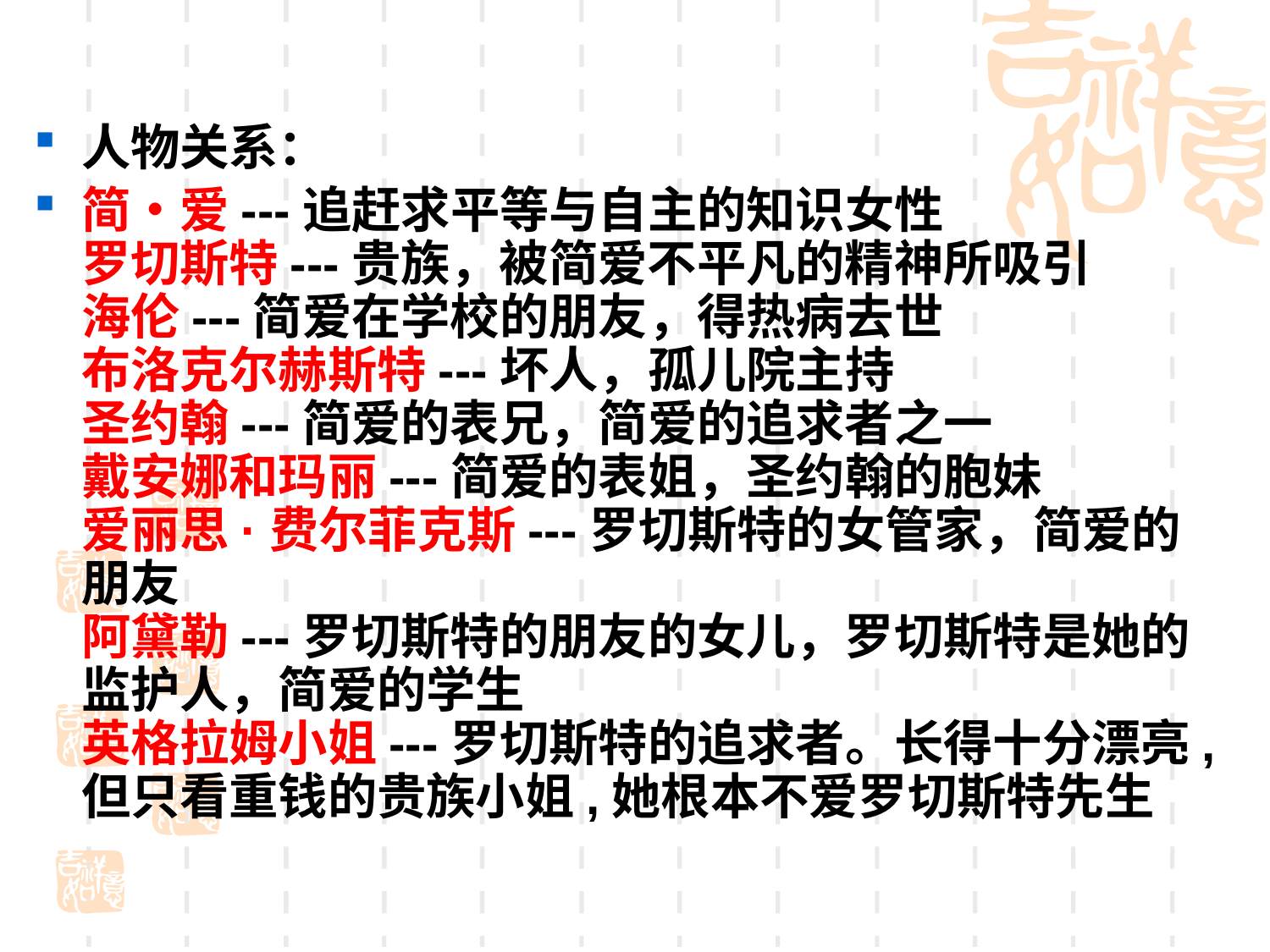

人物关系：
简•爱---追赶求平等与自主的知识女性
罗切斯特---贵族，被简爱不平凡的精神所吸引
海伦---简爱在学校的朋友，得热病去世
布洛克尔赫斯特---坏人，孤儿院主持
圣约翰---简爱的表兄，简爱的追求者之一
戴安娜和玛丽---简爱的表姐，圣约翰的胞妹
爱丽思·费尔菲克斯---罗切斯特的女管家，简爱的朋友
阿黛勒---罗切斯特的朋友的女儿，罗切斯特是她的监护人，简爱的学生
英格拉姆小姐---罗切斯特的追求者。长得十分漂亮,但只看重钱的贵族小姐,她根本不爱罗切斯特先生